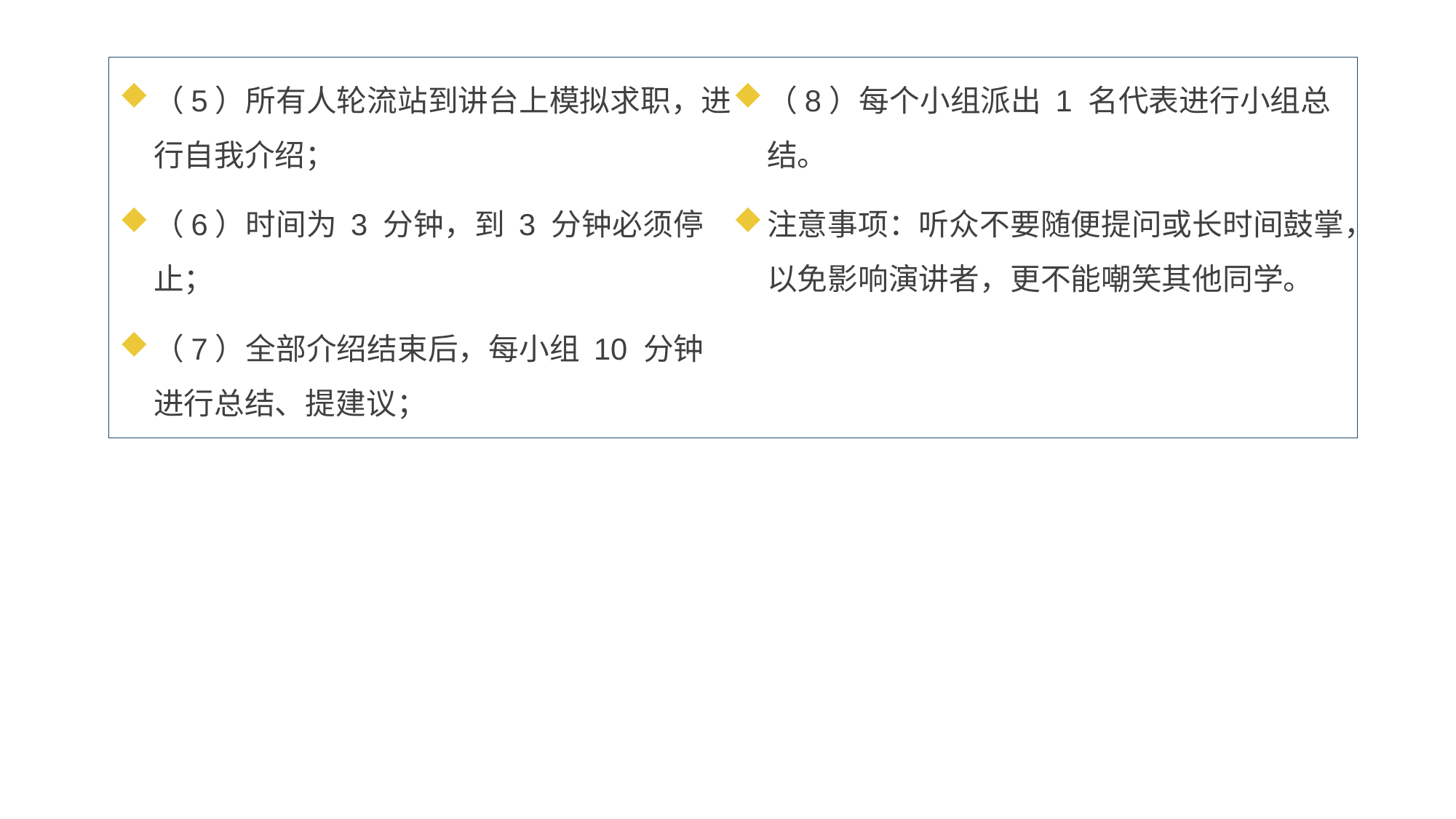

（5）所有人轮流站到讲台上模拟求职，进行自我介绍；
（6）时间为 3 分钟，到 3 分钟必须停止；
（7）全部介绍结束后，每小组 10 分钟进行总结、提建议；
（8）每个小组派出 1 名代表进行小组总结。
注意事项：听众不要随便提问或长时间鼓掌，以免影响演讲者，更不能嘲笑其他同学。